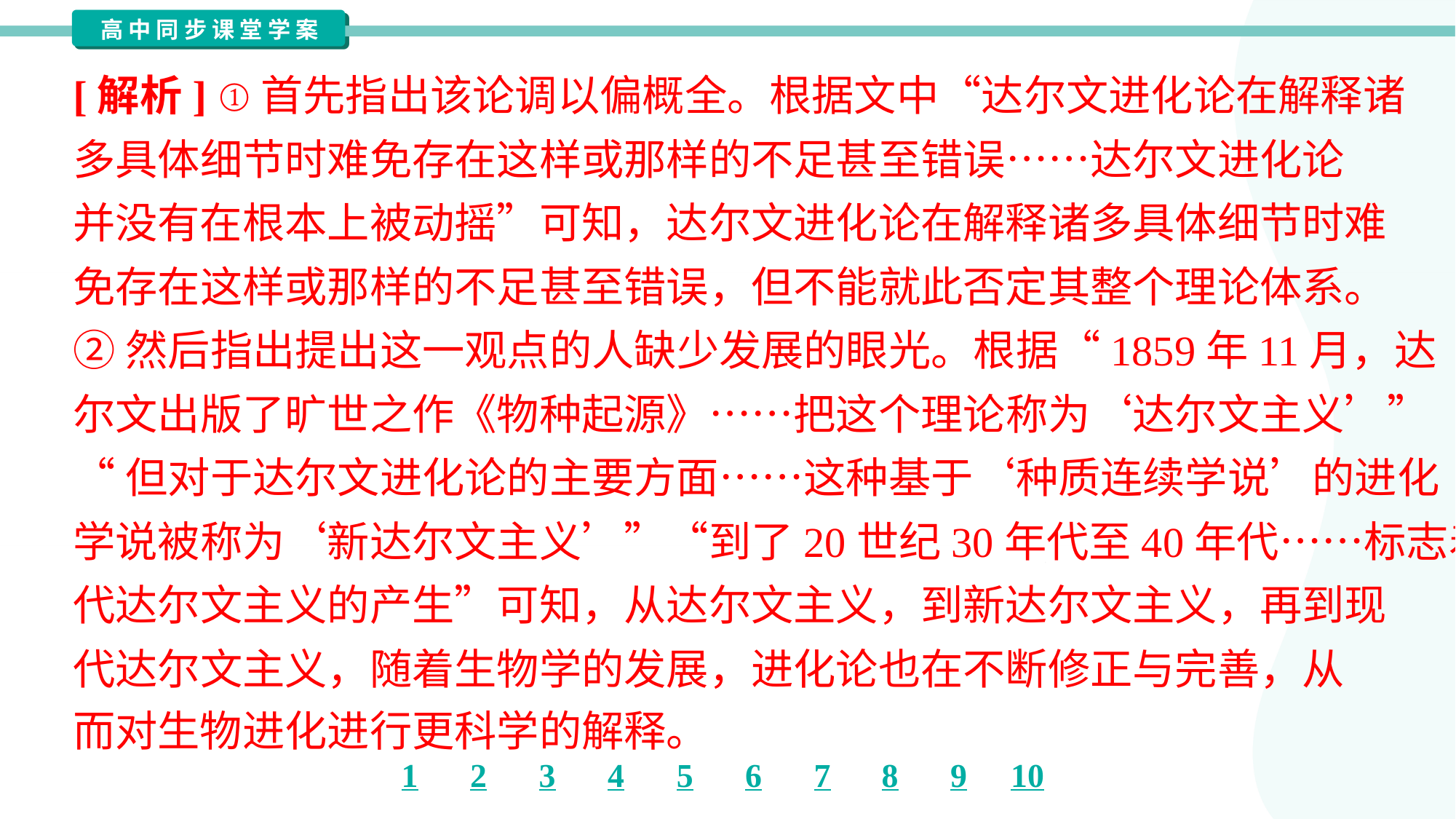

[解析] ①首先指出该论调以偏概全。根据文中“达尔文进化论在解释诸
多具体细节时难免存在这样或那样的不足甚至错误……达尔文进化论
并没有在根本上被动摇”可知，达尔文进化论在解释诸多具体细节时难
免存在这样或那样的不足甚至错误，但不能就此否定其整个理论体系。
②然后指出提出这一观点的人缺少发展的眼光。根据“1859年11月，达
尔文出版了旷世之作《物种起源》……把这个理论称为‘达尔文主义’”
“但对于达尔文进化论的主要方面……这种基于‘种质连续学说’的进化
学说被称为‘新达尔文主义’”“到了20世纪30年代至40年代……标志着现
代达尔文主义的产生”可知，从达尔文主义，到新达尔文主义，再到现
代达尔文主义，随着生物学的发展，进化论也在不断修正与完善，从
而对生物进化进行更科学的解释。